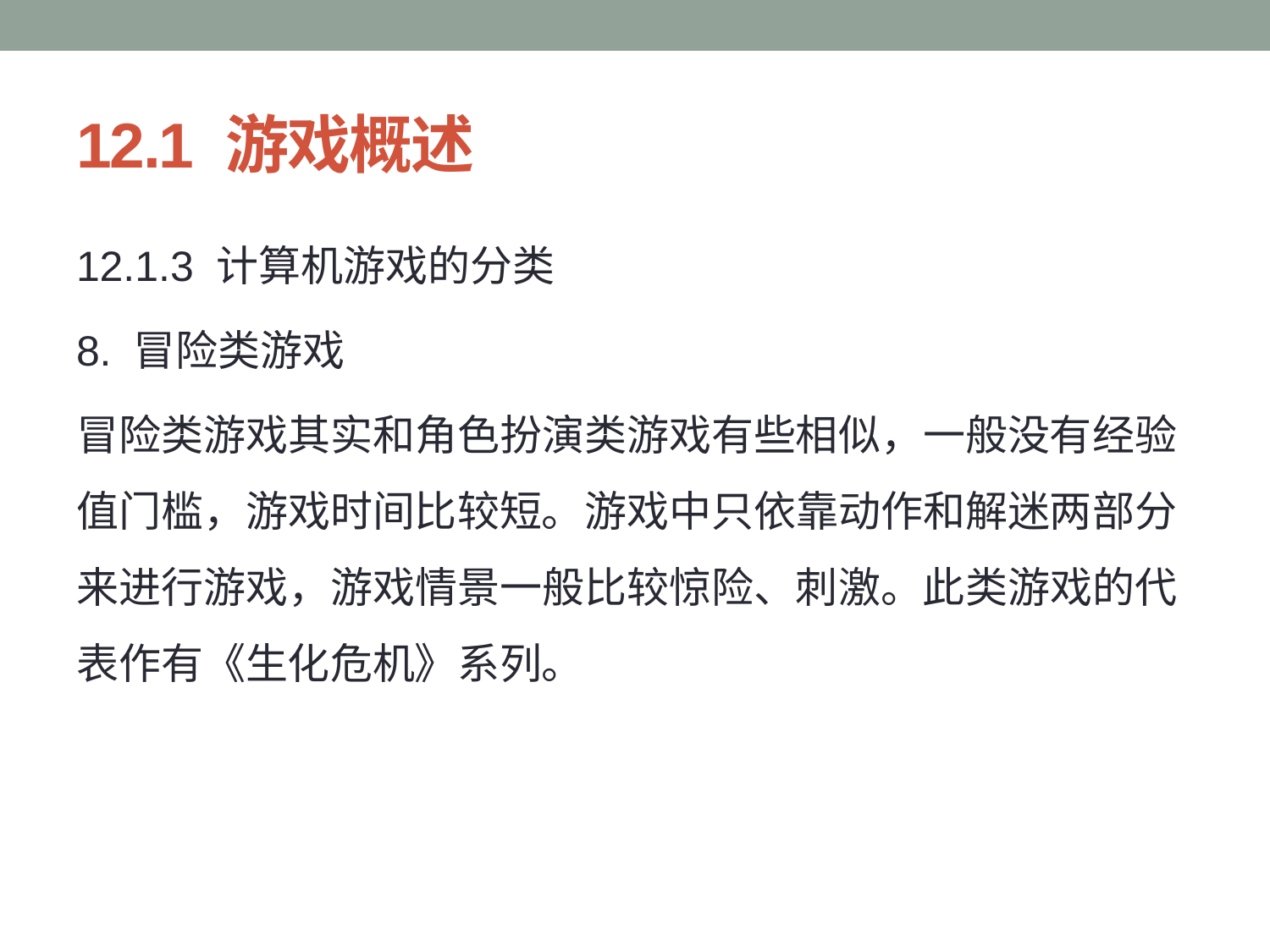

# 12.1 游戏概述
12.1.3 计算机游戏的分类
8. 冒险类游戏
冒险类游戏其实和角色扮演类游戏有些相似，一般没有经验值门槛，游戏时间比较短。游戏中只依靠动作和解迷两部分来进行游戏，游戏情景一般比较惊险、刺激。此类游戏的代表作有《生化危机》系列。